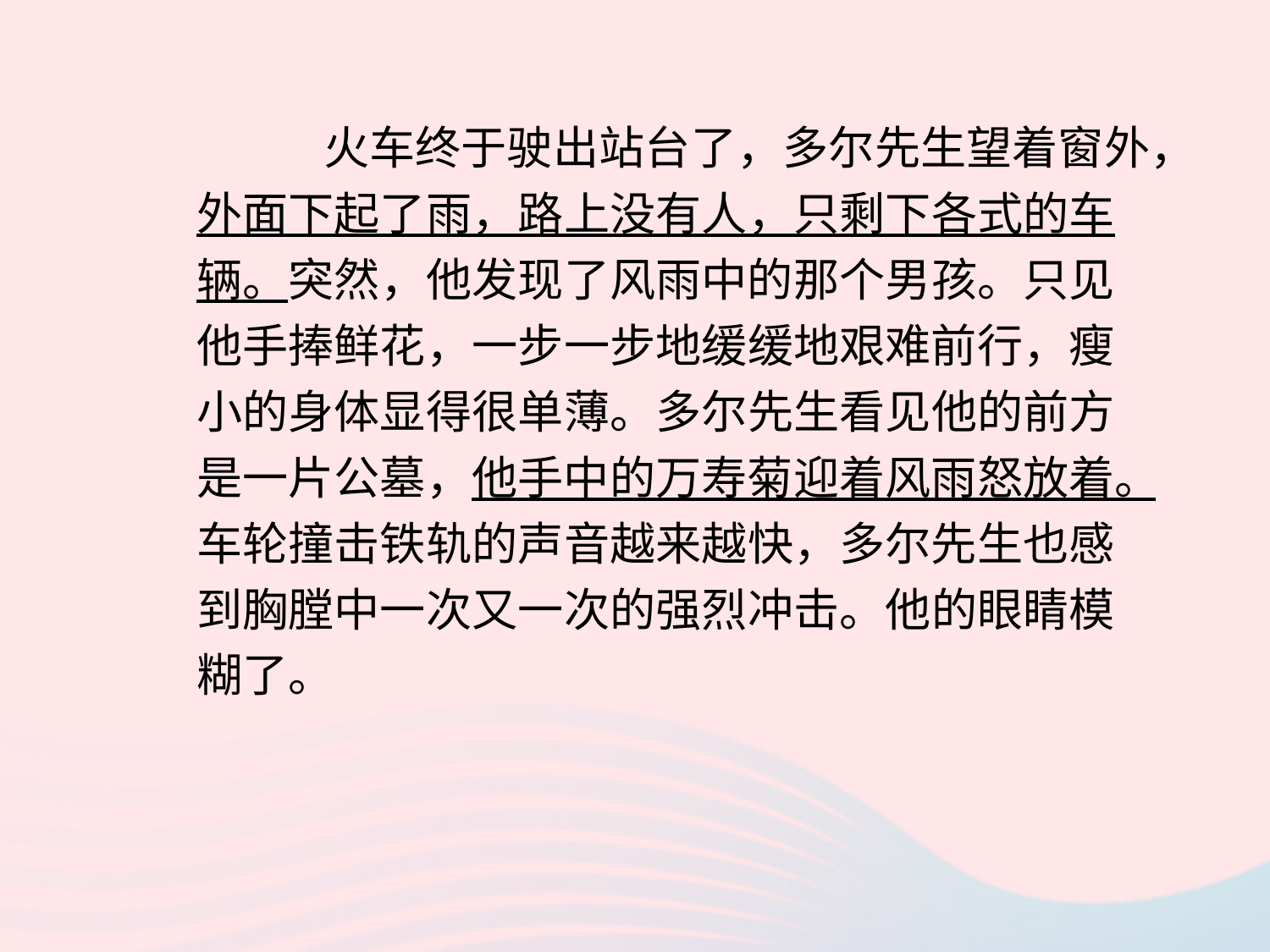

火车终于驶出站台了，多尔先生望着窗外，外面下起了雨，路上没有人，只剩下各式的车辆。突然，他发现了风雨中的那个男孩。只见他手捧鲜花，一步一步地缓缓地艰难前行，瘦小的身体显得很单薄。多尔先生看见他的前方是一片公墓，他手中的万寿菊迎着风雨怒放着。车轮撞击铁轨的声音越来越快，多尔先生也感到胸膛中一次又一次的强烈冲击。他的眼睛模糊了。